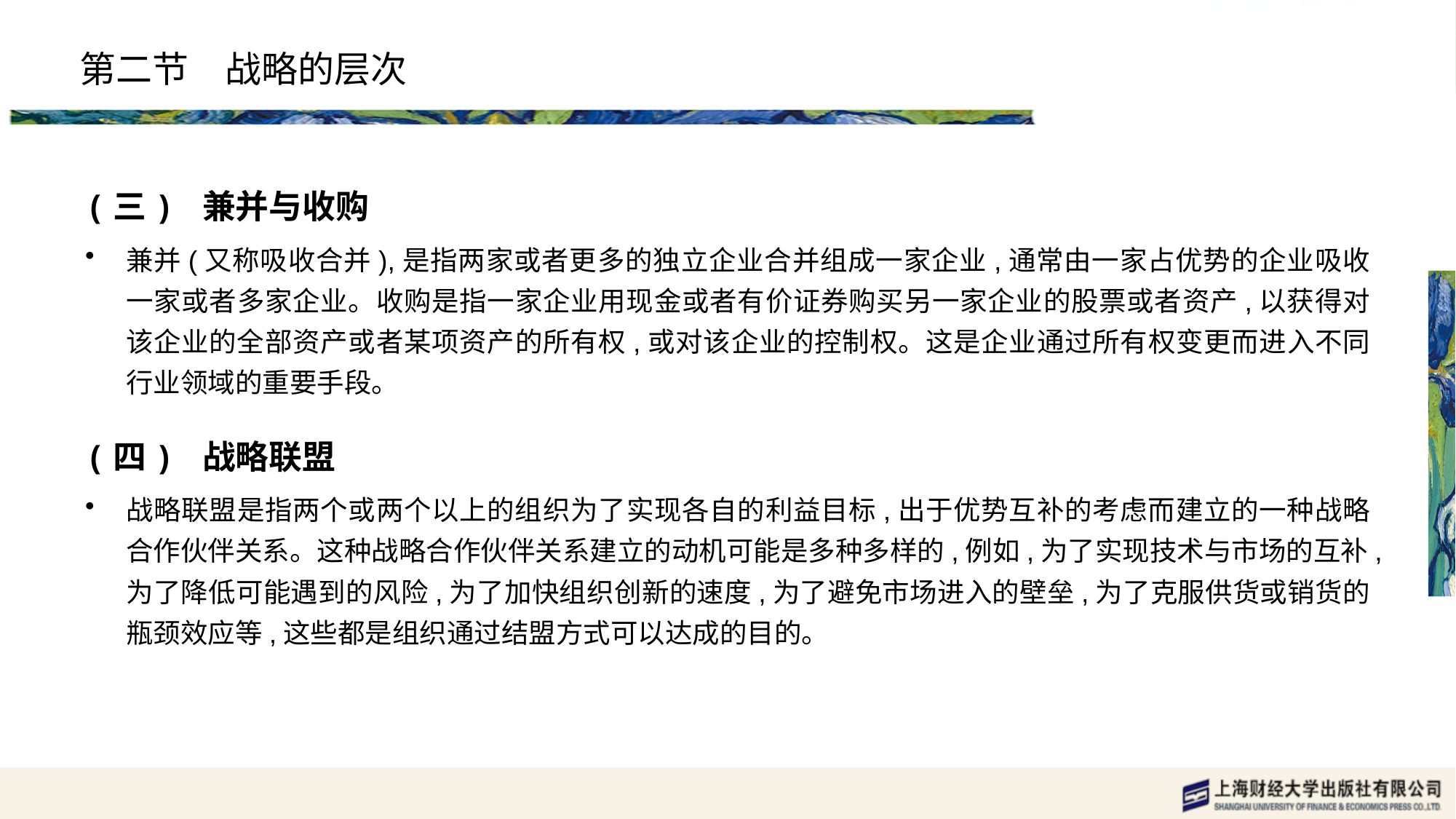

# 第二节　战略的层次
(三) 兼并与收购
兼并(又称吸收合并),是指两家或者更多的独立企业合并组成一家企业,通常由一家占优势的企业吸收一家或者多家企业。收购是指一家企业用现金或者有价证券购买另一家企业的股票或者资产,以获得对该企业的全部资产或者某项资产的所有权,或对该企业的控制权。这是企业通过所有权变更而进入不同行业领域的重要手段。
(四) 战略联盟
战略联盟是指两个或两个以上的组织为了实现各自的利益目标,出于优势互补的考虑而建立的一种战略合作伙伴关系。这种战略合作伙伴关系建立的动机可能是多种多样的,例如,为了实现技术与市场的互补,为了降低可能遇到的风险,为了加快组织创新的速度,为了避免市场进入的壁垒,为了克服供货或销货的瓶颈效应等,这些都是组织通过结盟方式可以达成的目的。